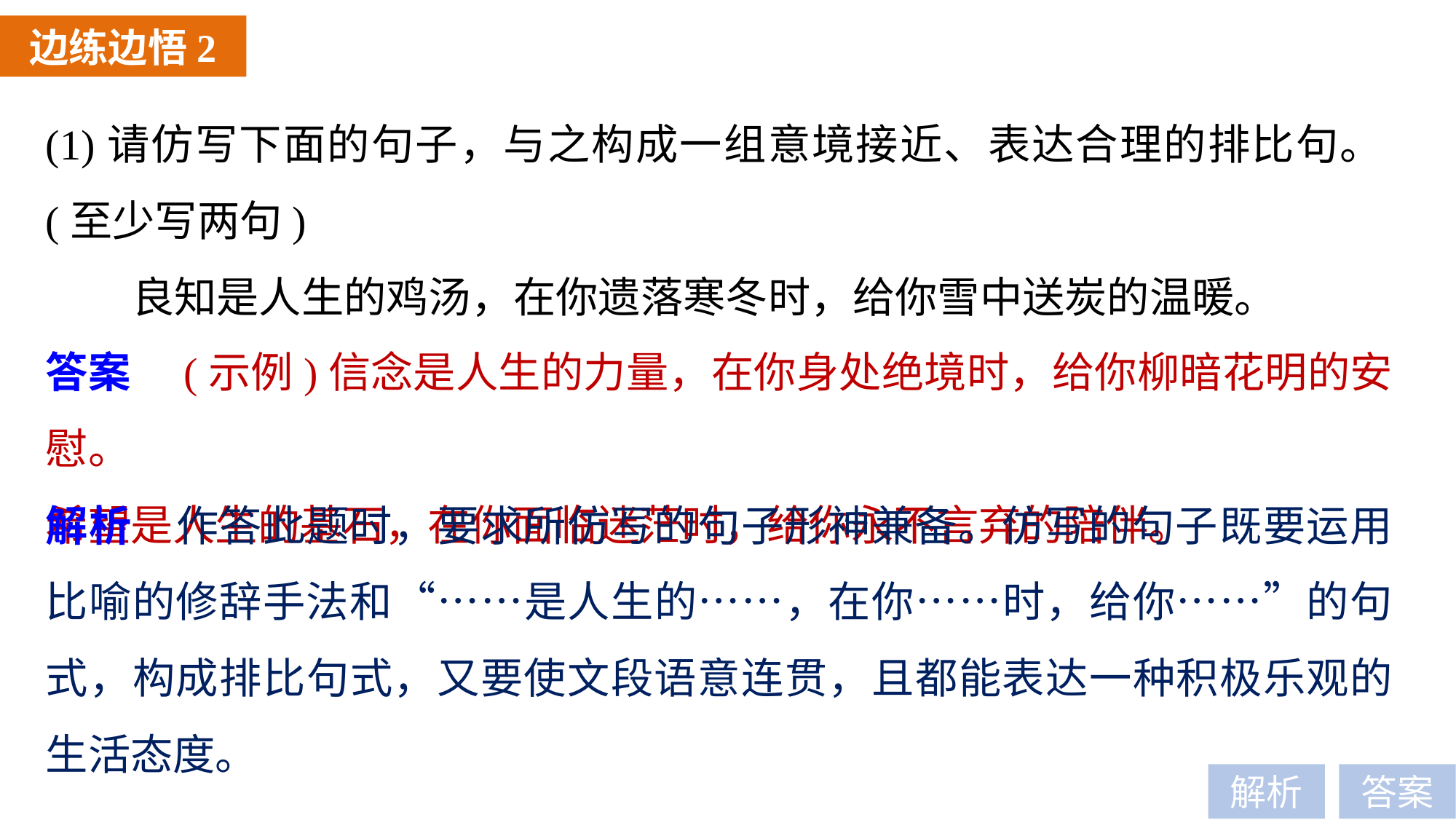

边练边悟2
(1)请仿写下面的句子，与之构成一组意境接近、表达合理的排比句。(至少写两句)
良知是人生的鸡汤，在你遗落寒冬时，给你雪中送炭的温暖。
答案　(示例)信念是人生的力量，在你身处绝境时，给你柳暗花明的安慰。
希望是人生的基石，在你面临迷茫时，给你永不言弃的陪伴。
解析　作答此题时，要求所仿写的句子形神兼备。仿写的句子既要运用比喻的修辞手法和“……是人生的……，在你……时，给你……”的句式，构成排比句式，又要使文段语意连贯，且都能表达一种积极乐观的生活态度。
解析
答案